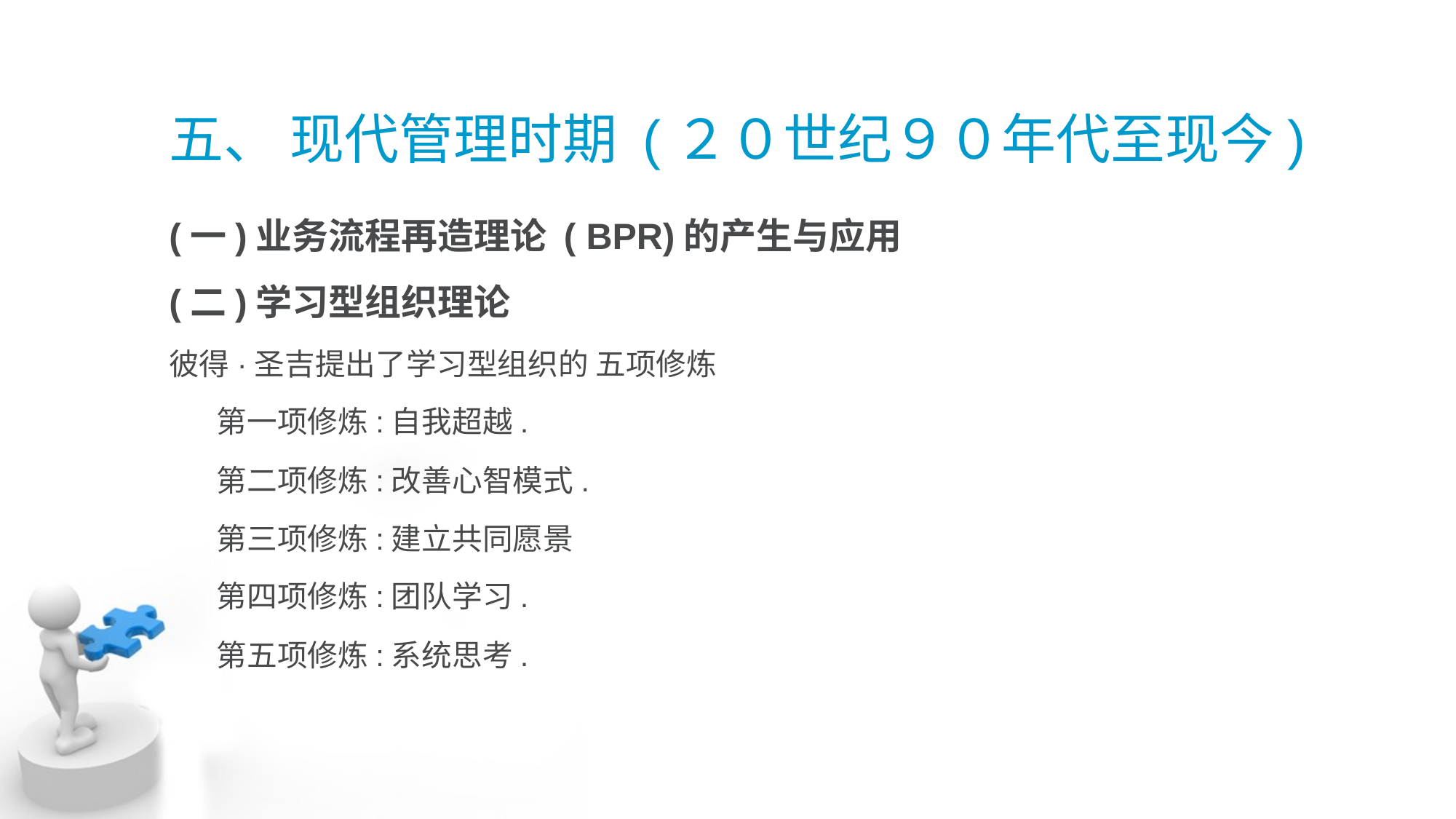

# 五、 现代管理时期 (２０世纪９０年代至现今)
(一)业务流程再造理论 ( BPR)的产生与应用
(二)学习型组织理论
彼得·圣吉提出了学习型组织的 五项修炼
      第一项修炼:自我超越.
      第二项修炼:改善心智模式.
      第三项修炼:建立共同愿景
      第四项修炼:团队学习.
      第五项修炼:系统思考.